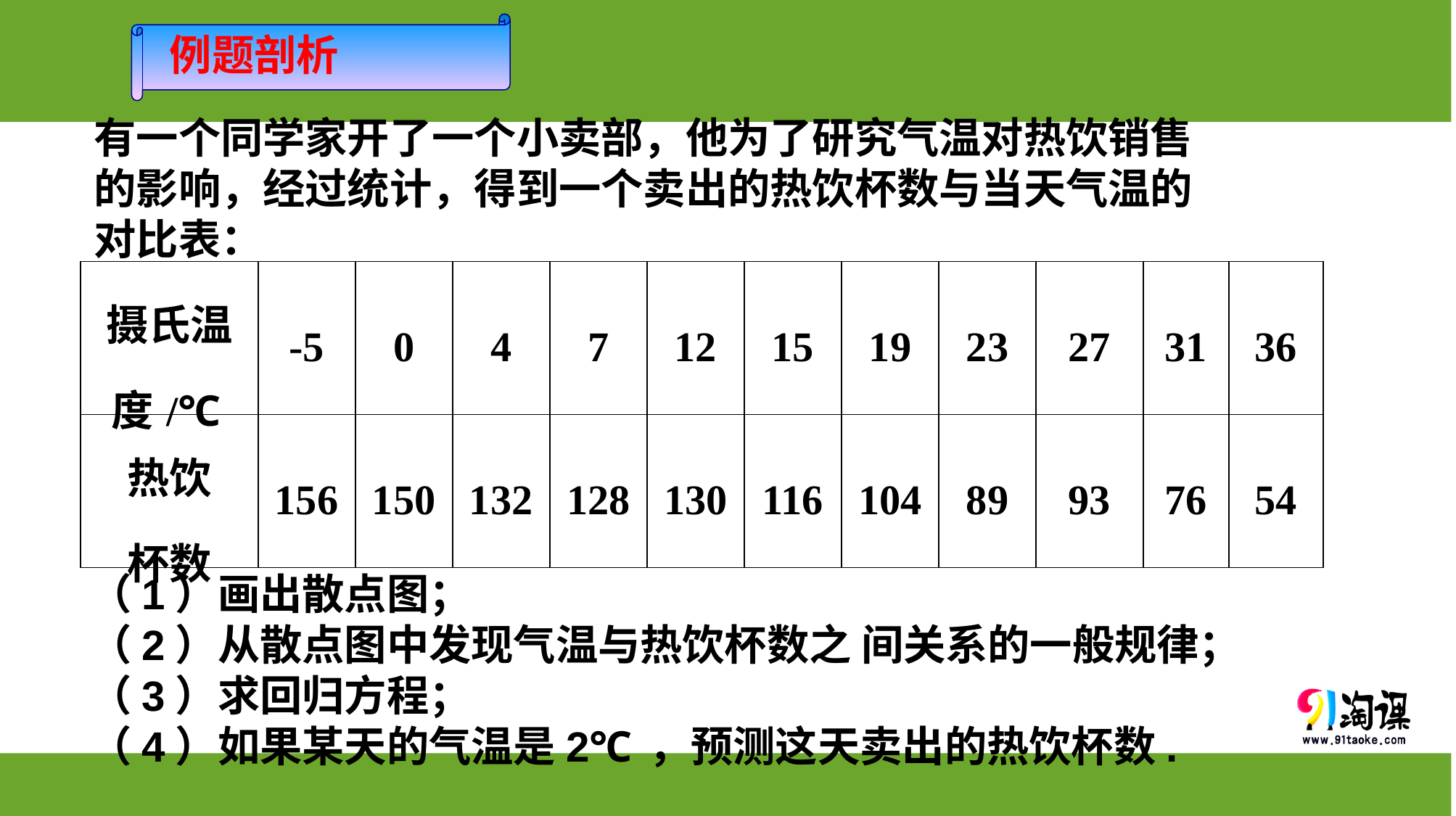

例题剖析
有一个同学家开了一个小卖部，他为了研究气温对热饮销售
的影响，经过统计，得到一个卖出的热饮杯数与当天气温的
对比表：
| 摄氏温度/℃ | -5 | 0 | 4 | 7 | 12 | 15 | 19 | 23 | 27 | 31 | 36 |
| --- | --- | --- | --- | --- | --- | --- | --- | --- | --- | --- | --- |
| 热饮 杯数 | 156 | 150 | 132 | 128 | 130 | 116 | 104 | 89 | 93 | 76 | 54 |
（1）画出散点图；
（2）从散点图中发现气温与热饮杯数之 间关系的一般规律；
（3）求回归方程；
（4）如果某天的气温是2℃，预测这天卖出的热饮杯数.